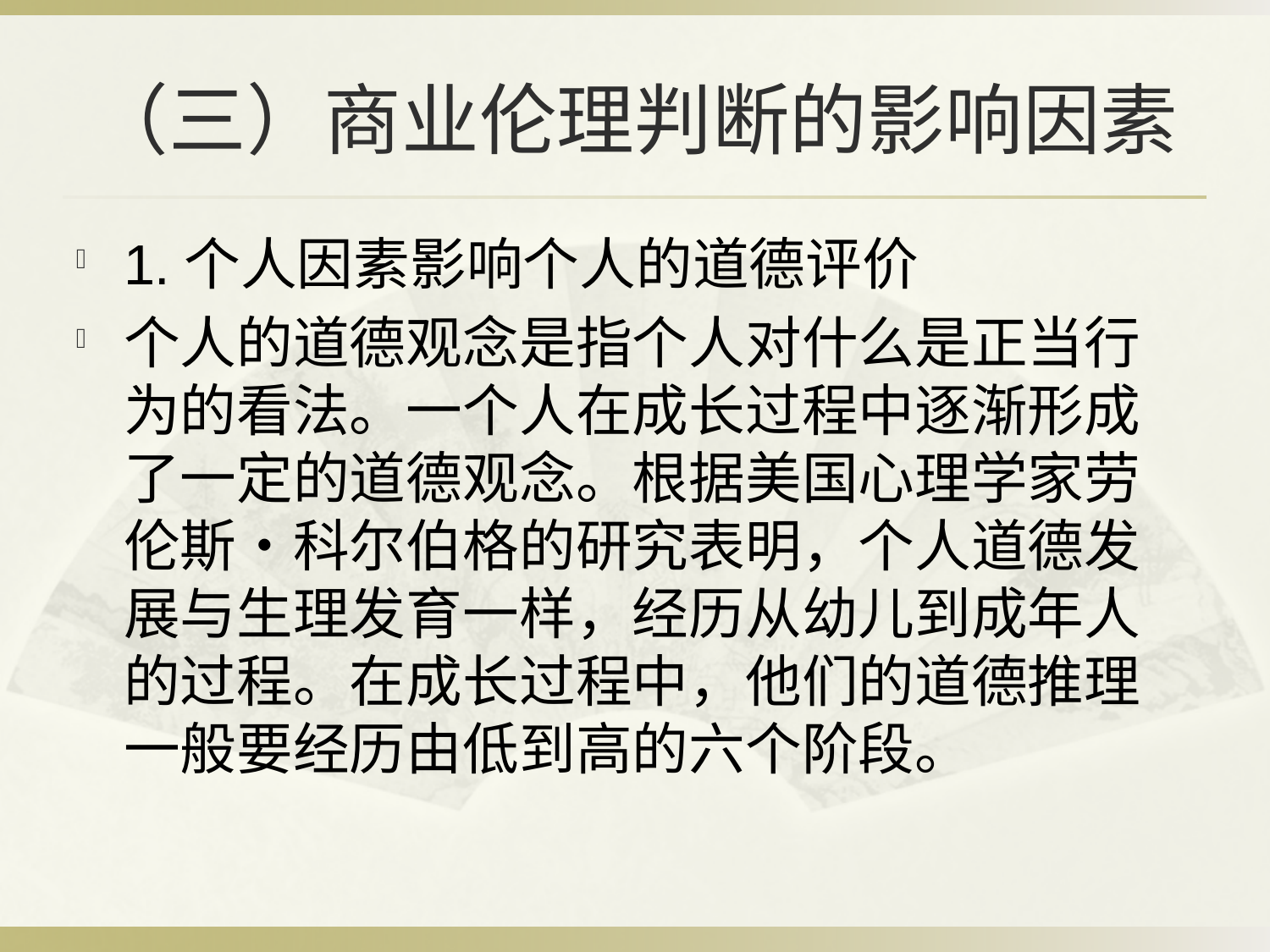

# （三）商业伦理判断的影响因素
1.个人因素影响个人的道德评价
个人的道德观念是指个人对什么是正当行为的看法。一个人在成长过程中逐渐形成了一定的道德观念。根据美国心理学家劳伦斯•科尔伯格的研究表明，个人道德发展与生理发育一样，经历从幼儿到成年人的过程。在成长过程中，他们的道德推理一般要经历由低到高的六个阶段。